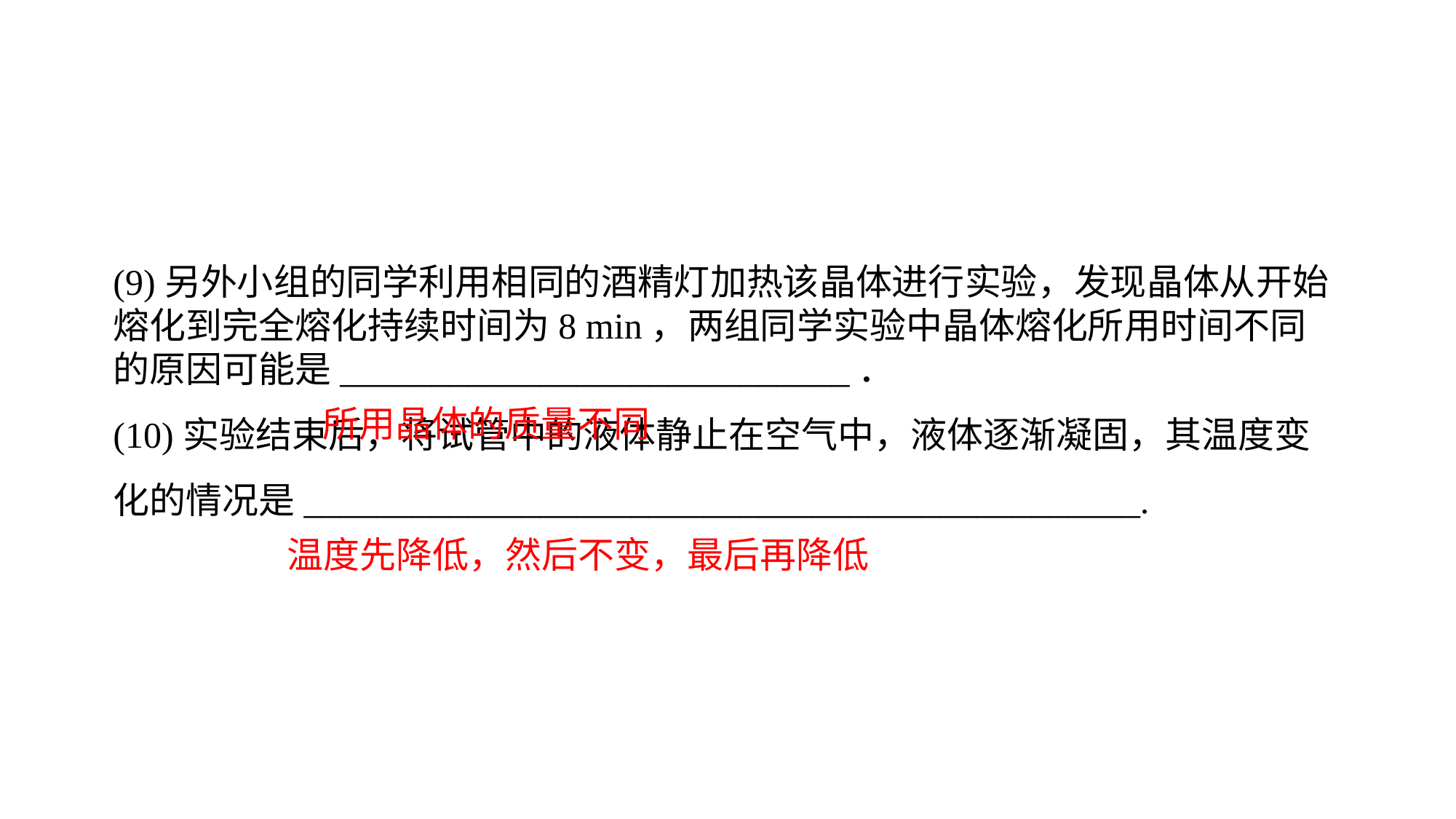

(9)另外小组的同学利用相同的酒精灯加热该晶体进行实验，发现晶体从开始熔化到完全熔化持续时间为8 min，两组同学实验中晶体熔化所用时间不同的原因可能是____________________________．(10)实验结束后，将试管中的液体静止在空气中，液体逐渐凝固，其温度变化的情况是______________________________________________.
所用晶体的质量不同
温度先降低，然后不变，最后再降低